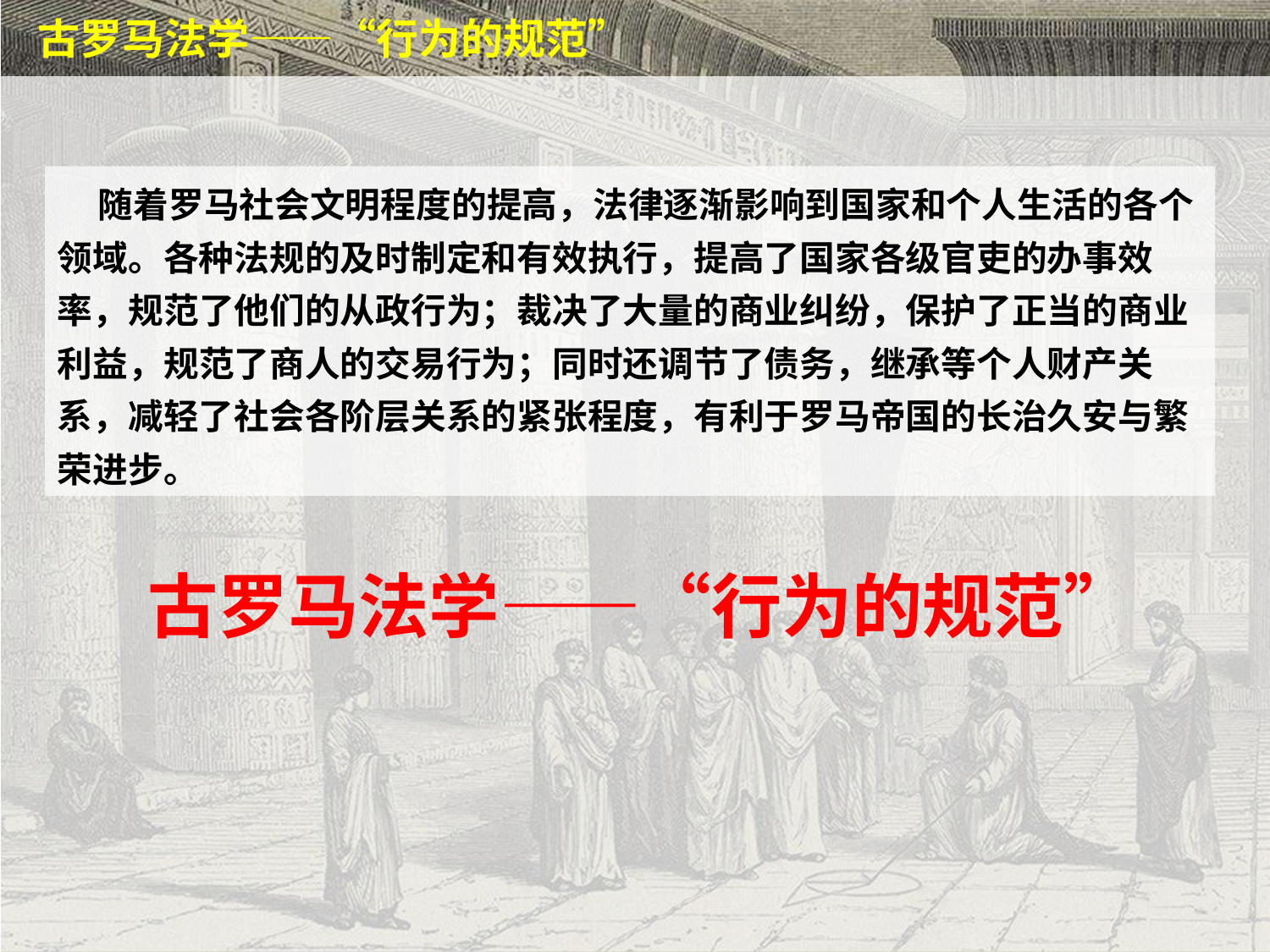

古罗马法学——“行为的规范”
    随着罗马社会文明程度的提高，法律逐渐影响到国家和个人生活的各个领域。各种法规的及时制定和有效执行，提高了国家各级官吏的办事效率，规范了他们的从政行为；裁决了大量的商业纠纷，保护了正当的商业利益，规范了商人的交易行为；同时还调节了债务，继承等个人财产关系，减轻了社会各阶层关系的紧张程度，有利于罗马帝国的长治久安与繁荣进步。
古罗马法学——“行为的规范”